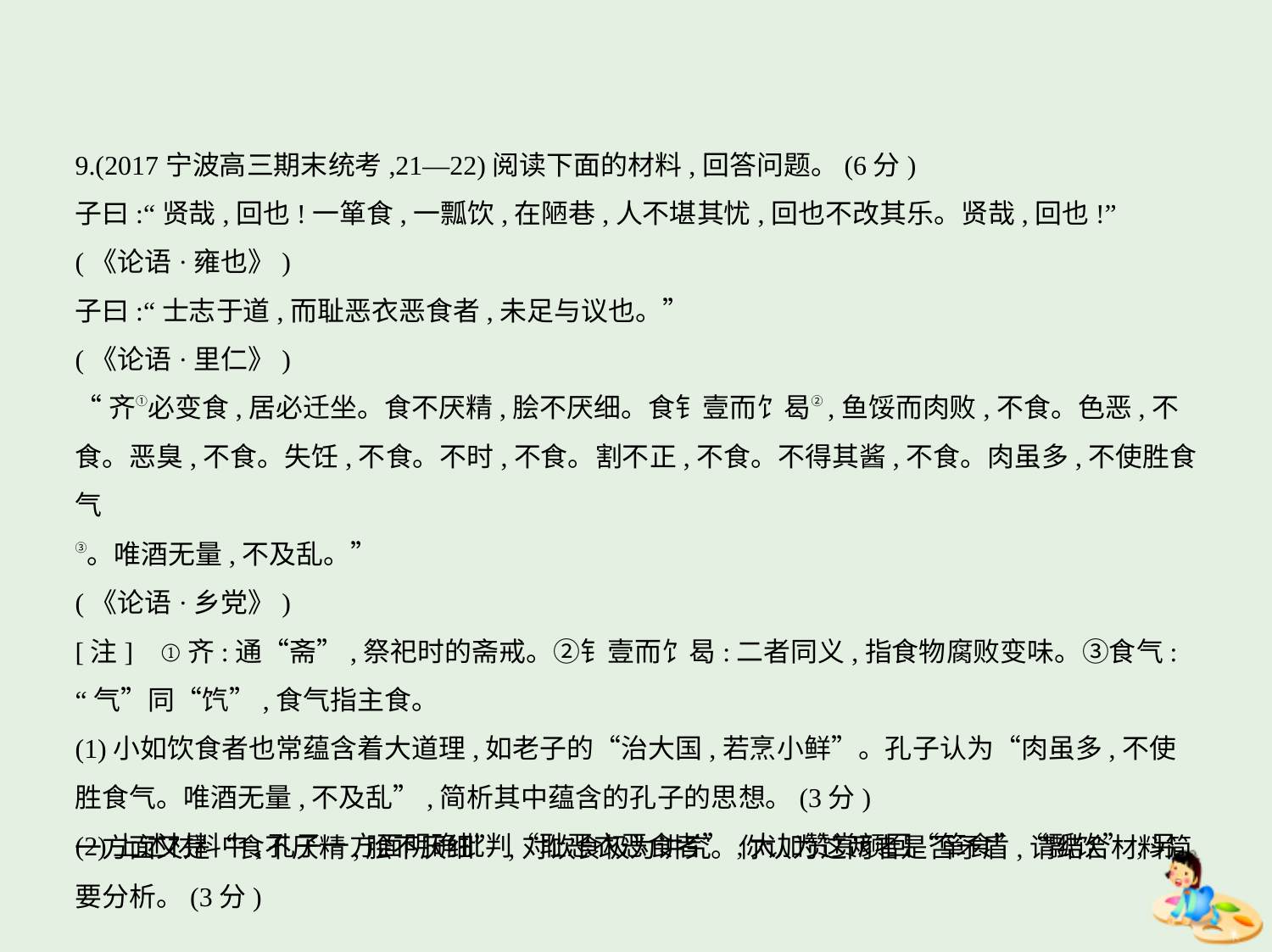

9.(2017宁波高三期末统考,21—22)阅读下面的材料,回答问题。(6分)
子曰:“贤哉,回也!一箪食,一瓢饮,在陋巷,人不堪其忧,回也不改其乐。贤哉,回也!”
(《论语·雍也》)
子曰:“士志于道,而耻恶衣恶食者,未足与议也。”
(《论语·里仁》)
“齐①必变食,居必迁坐。食不厌精,脍不厌细。食钅壹而饣曷②,鱼馁而肉败,不食。色恶,不
食。恶臭,不食。失饪,不食。不时,不食。割不正,不食。不得其酱,不食。肉虽多,不使胜食气
③。唯酒无量,不及乱。”
(《论语·乡党》)
[注]    ①齐:通“斋”,祭祀时的斋戒。②钅壹而饣曷:二者同义,指食物腐败变味。③食气:
“气”同“饩”,食气指主食。
(1)小如饮食者也常蕴含着大道理,如老子的“治大国,若烹小鲜”。孔子认为“肉虽多,不使
胜食气。唯酒无量,不及乱”,简析其中蕴含的孔子的思想。(3分)
(2)上述材料中,孔子一方面明确批判“耻恶衣恶食者”,大加赞赏颜回“箪食”“瓢饮”;另
一方面又是“食不厌精,脍不厌细”,对饮食极为讲究。你认为这两者是否矛盾,请结合材料简
要分析。(3分)